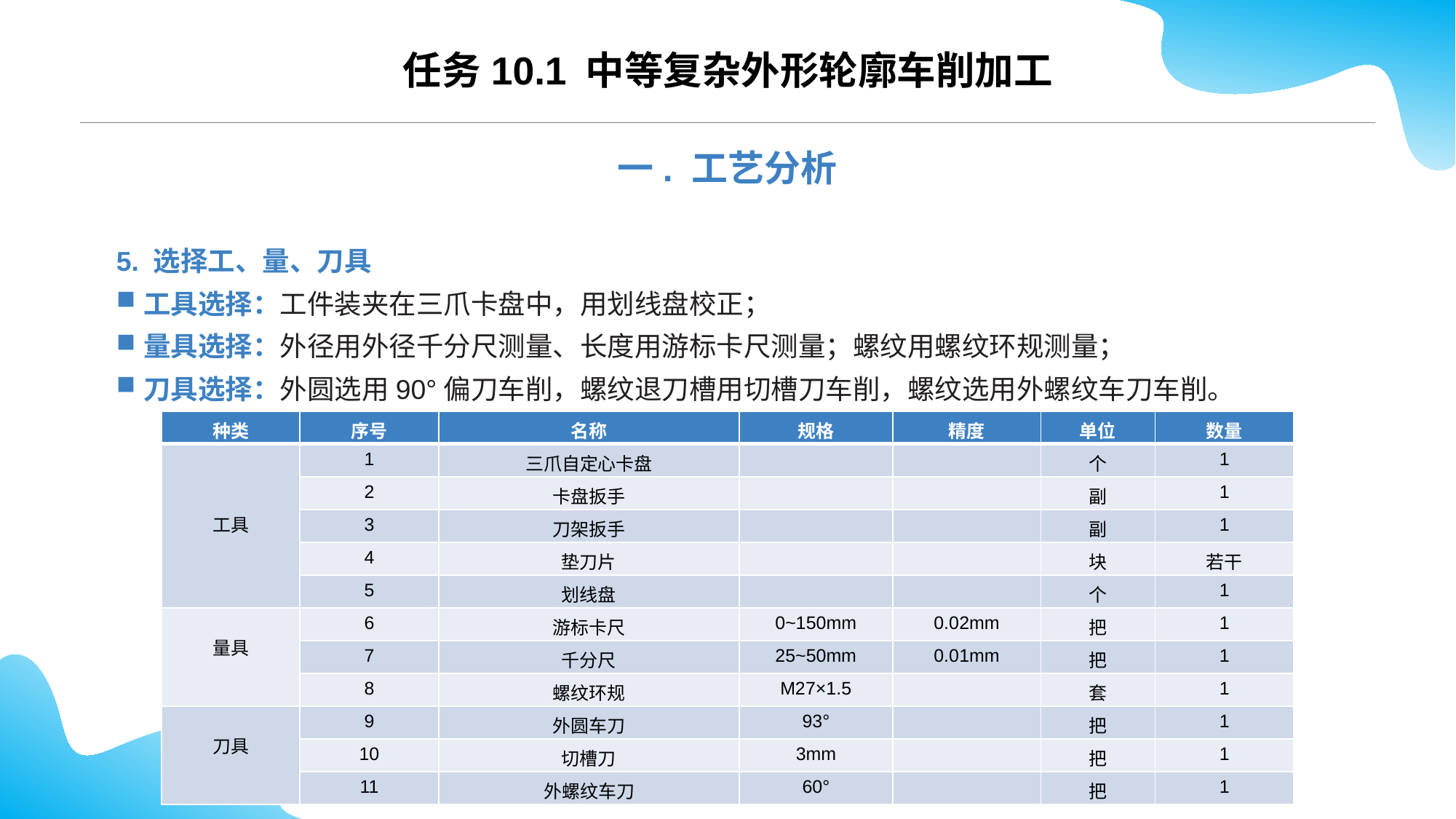

CONTENTS
任务10.1 中等复杂外形轮廓车削加工
一. 工艺分析
5. 选择工、量、刀具
工具选择：工件装夹在三爪卡盘中，用划线盘校正；
量具选择：外径用外径千分尺测量、长度用游标卡尺测量；螺纹用螺纹环规测量；
刀具选择：外圆选用90°偏刀车削，螺纹退刀槽用切槽刀车削，螺纹选用外螺纹车刀车削。
| 种类 | 序号 | 名称 | 规格 | 精度 | 单位 | 数量 |
| --- | --- | --- | --- | --- | --- | --- |
| 工具 | 1 | 三爪自定心卡盘 |  |  | 个 | 1 |
|  | 2 | 卡盘扳手 |  |  | 副 | 1 |
|  | 3 | 刀架扳手 |  |  | 副 | 1 |
|  | 4 | 垫刀片 |  |  | 块 | 若干 |
|  | 5 | 划线盘 |  |  | 个 | 1 |
| 量具 | 6 | 游标卡尺 | 0~150mm | 0.02mm | 把 | 1 |
|  | 7 | 千分尺 | 25~50mm | 0.01mm | 把 | 1 |
|  | 8 | 螺纹环规 | M27×1.5 |  | 套 | 1 |
| 刀具 | 9 | 外圆车刀 | 93° |  | 把 | 1 |
|  | 10 | 切槽刀 | 3mm |  | 把 | 1 |
|  | 11 | 外螺纹车刀 | 60° |  | 把 | 1 |